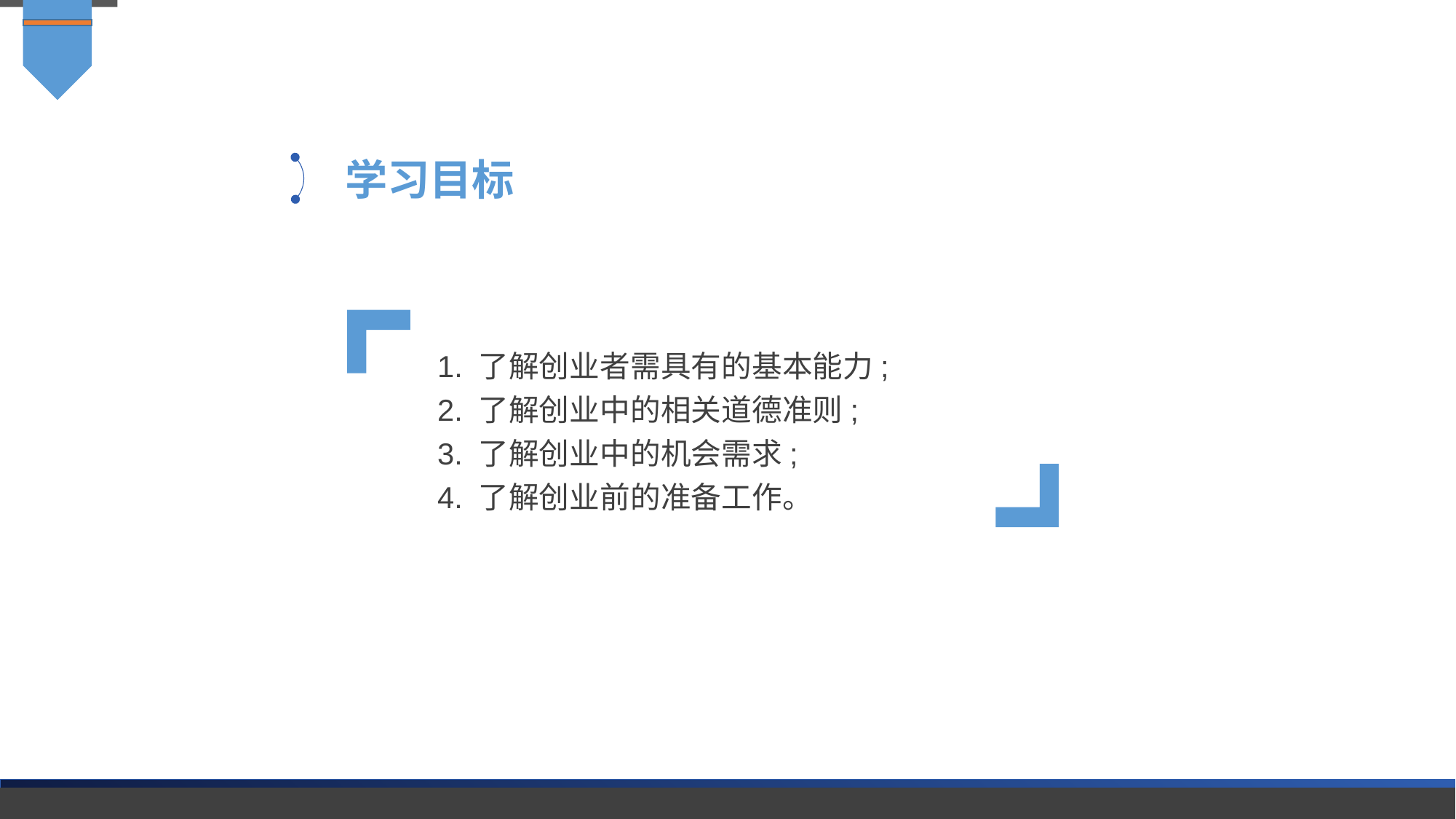

学习目标

1. 了解创业者需具有的基本能力;
2. 了解创业中的相关道德准则;
3. 了解创业中的机会需求;
4. 了解创业前的准备工作。